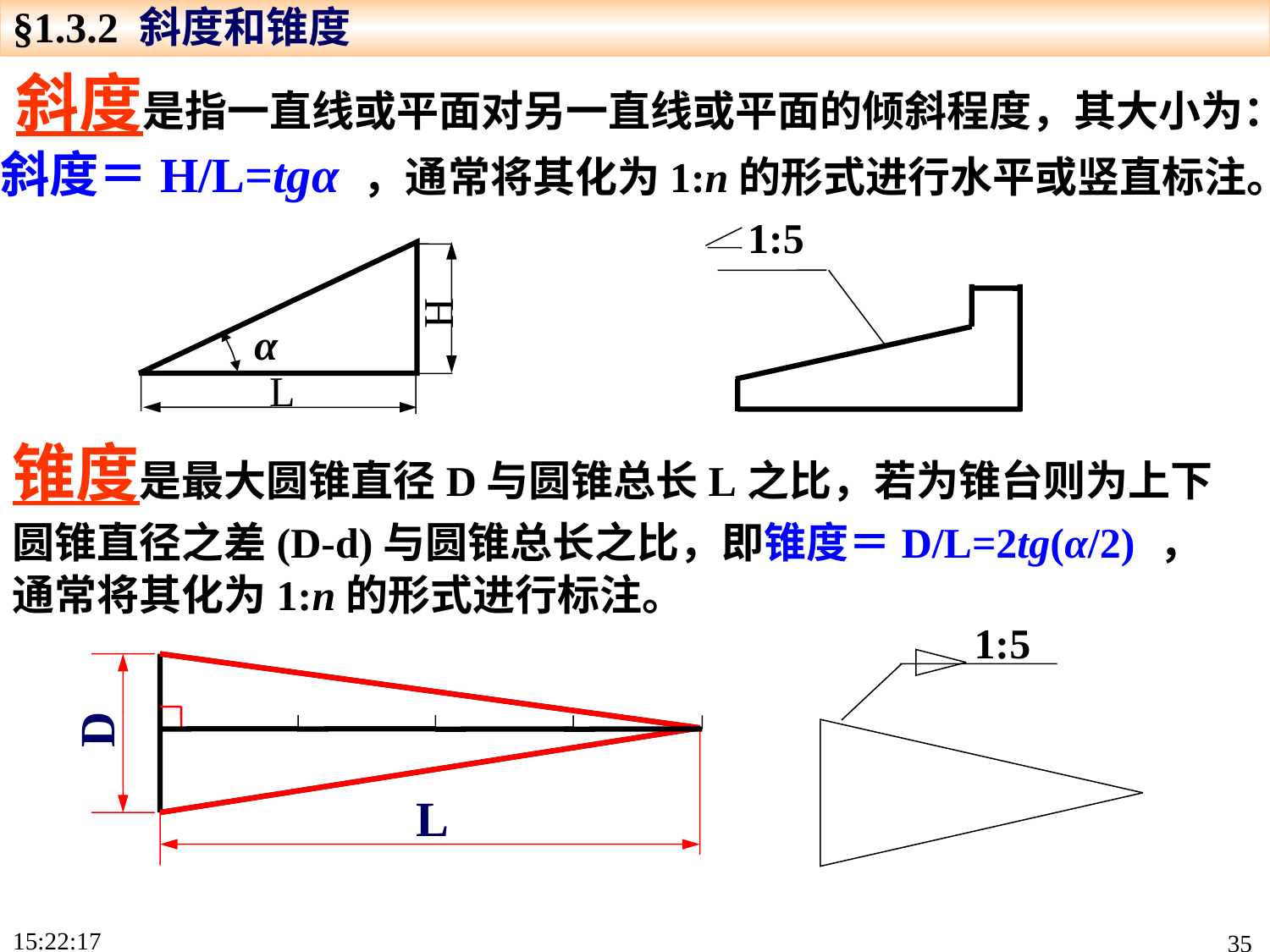

§1.3.2 斜度和锥度
斜度是指一直线或平面对另一直线或平面的倾斜程度，其大小为：
斜度＝H/L=tgα ，通常将其化为1:n的形式进行水平或竖直标注。
1:5

H

α

L

锥度是最大圆锥直径D与圆锥总长L之比，若为锥台则为上下圆锥直径之差(D-d)与圆锥总长之比，即锥度＝D/L=2tg(α/2) ，通常将其化为1:n的形式进行标注。
1:5

D

L
15:22:17
35